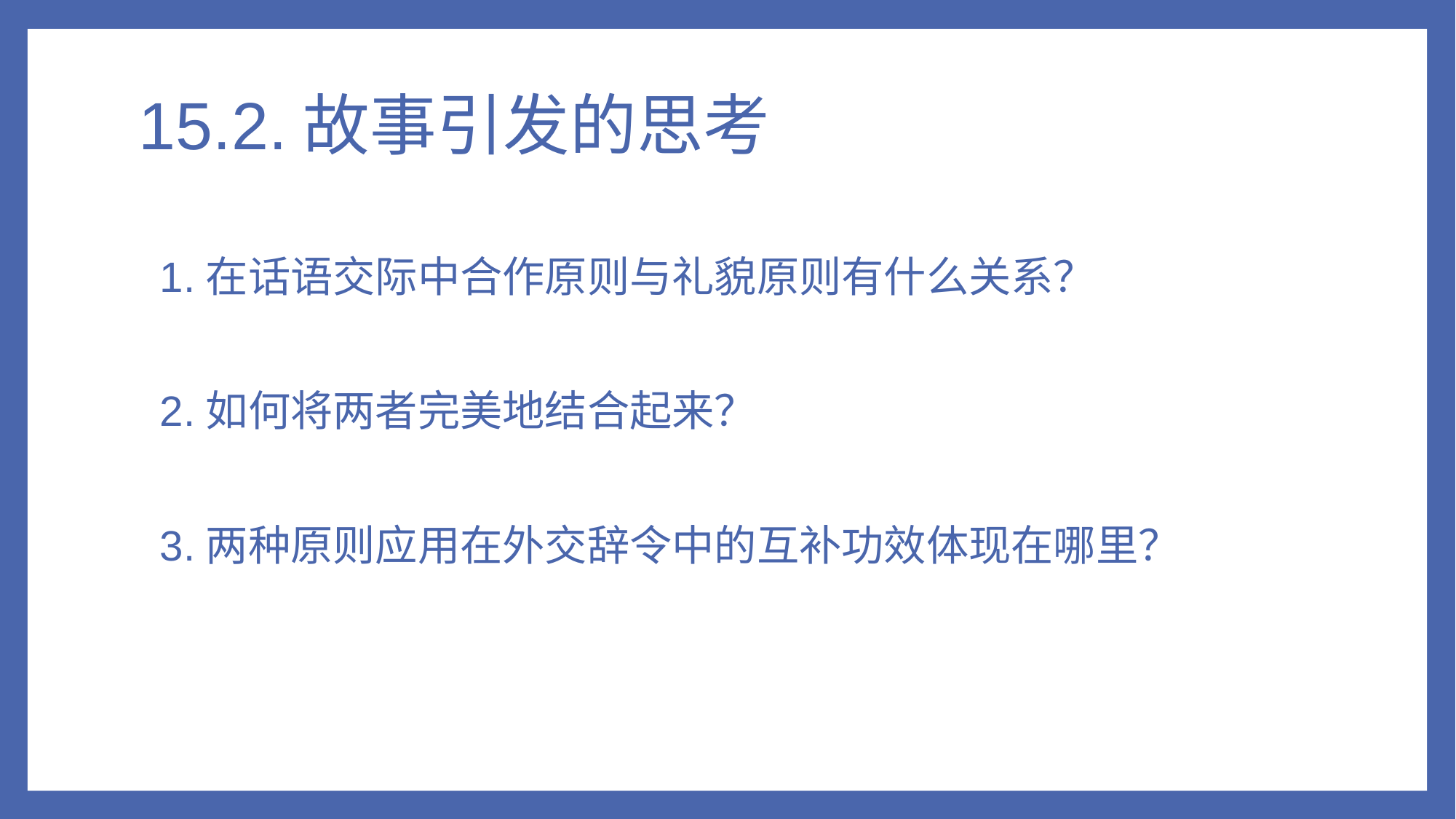

# 15.2.故事引发的思考
1.在话语交际中合作原则与礼貌原则有什么关系？

2.如何将两者完美地结合起来？

3.两种原则应用在外交辞令中的互补功效体现在哪里？